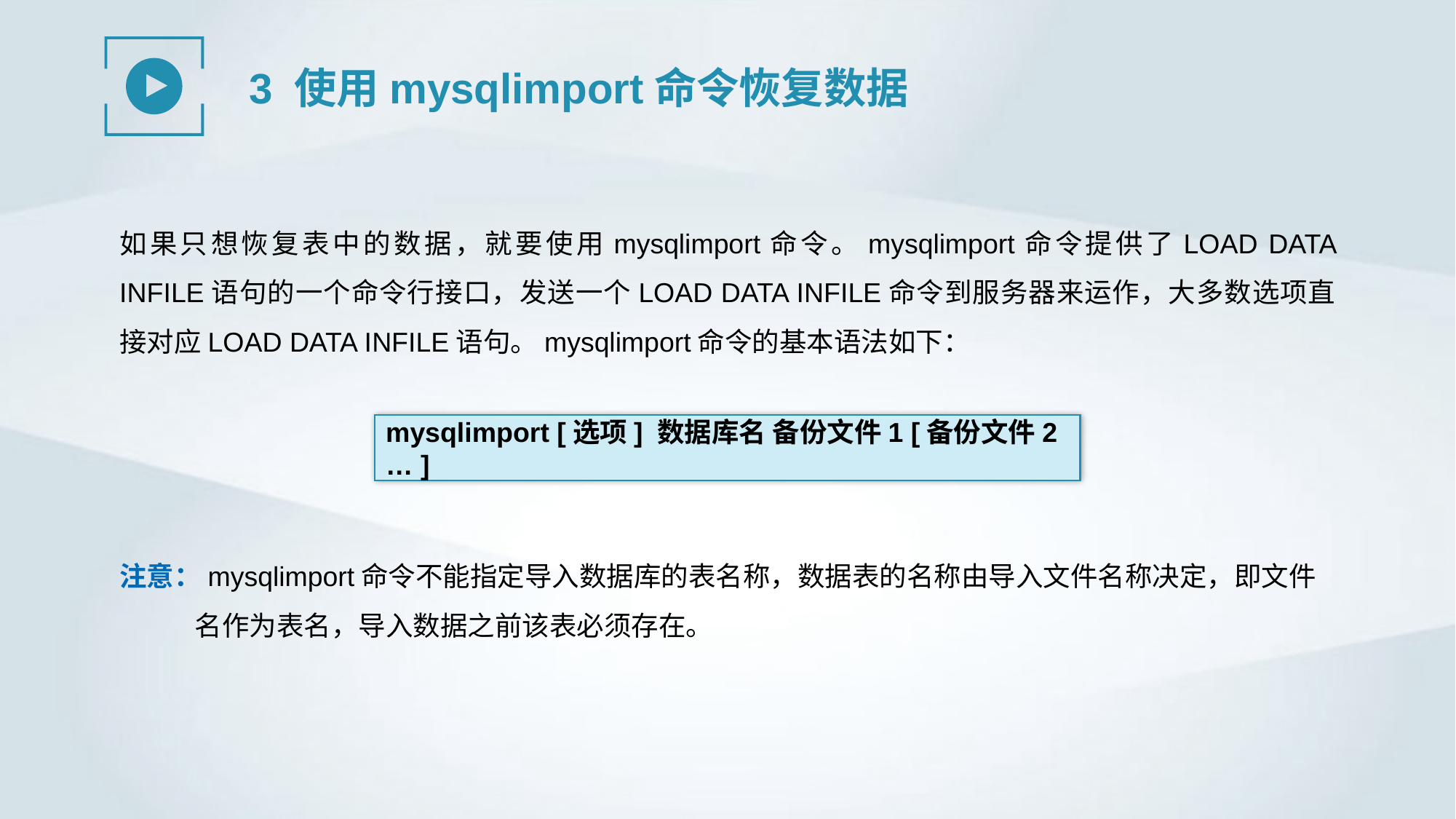

3 使用mysqlimport命令恢复数据
如果只想恢复表中的数据，就要使用mysqlimport命令。mysqlimport命令提供了LOAD DATA INFILE语句的一个命令行接口，发送一个LOAD DATA INFILE命令到服务器来运作，大多数选项直接对应LOAD DATA INFILE语句。mysqlimport命令的基本语法如下：
mysqlimport [选项] 数据库名 备份文件1 [备份文件2 … ]
注意：mysqlimport命令不能指定导入数据库的表名称，数据表的名称由导入文件名称决定，即文件名作为表名，导入数据之前该表必须存在。